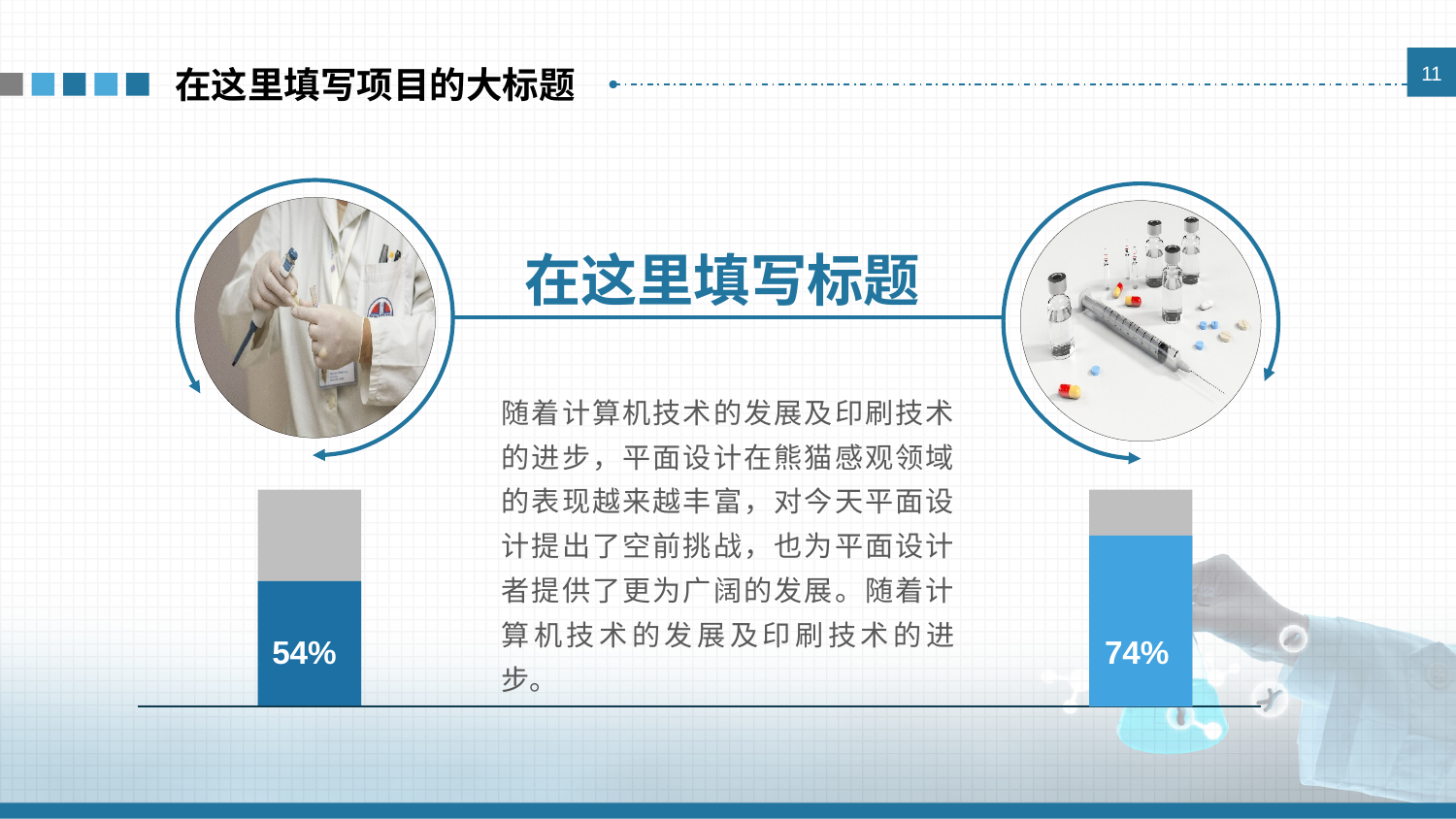

11
在这里填写项目的大标题

在这里填写标题
随着计算机技术的发展及印刷技术的进步，平面设计在熊猫感观领域的表现越来越丰富，对今天平面设计提出了空前挑战，也为平面设计者提供了更为广阔的发展。随着计算机技术的发展及印刷技术的进步。

54%
74%